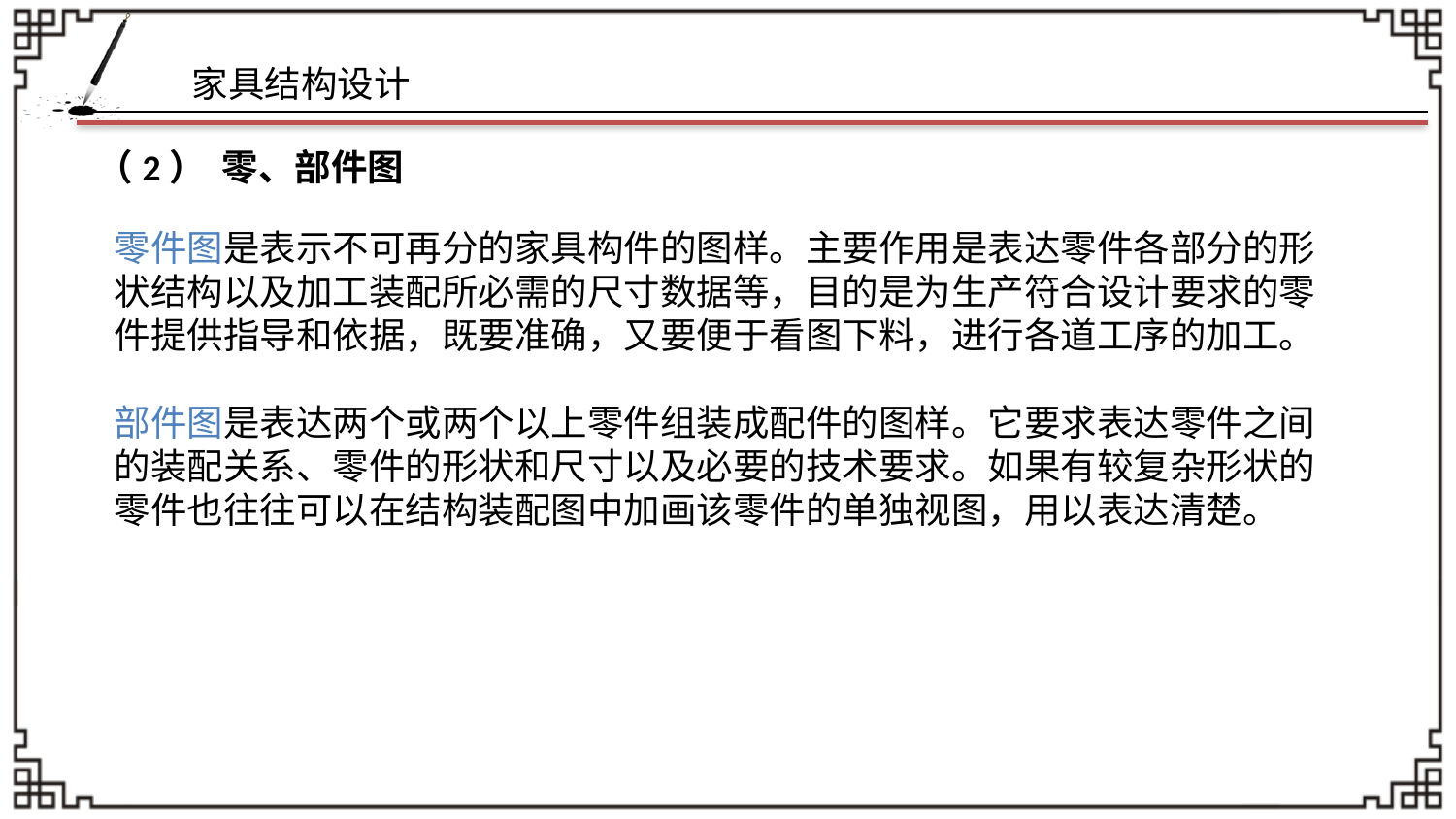

# （2）  零、部件图
零件图是表示不可再分的家具构件的图样。主要作用是表达零件各部分的形状结构以及加工装配所必需的尺寸数据等，目的是为生产符合设计要求的零件提供指导和依据，既要准确，又要便于看图下料，进行各道工序的加工。

部件图是表达两个或两个以上零件组装成配件的图样。它要求表达零件之间的装配关系、零件的形状和尺寸以及必要的技术要求。如果有较复杂形状的零件也往往可以在结构装配图中加画该零件的单独视图，用以表达清楚。